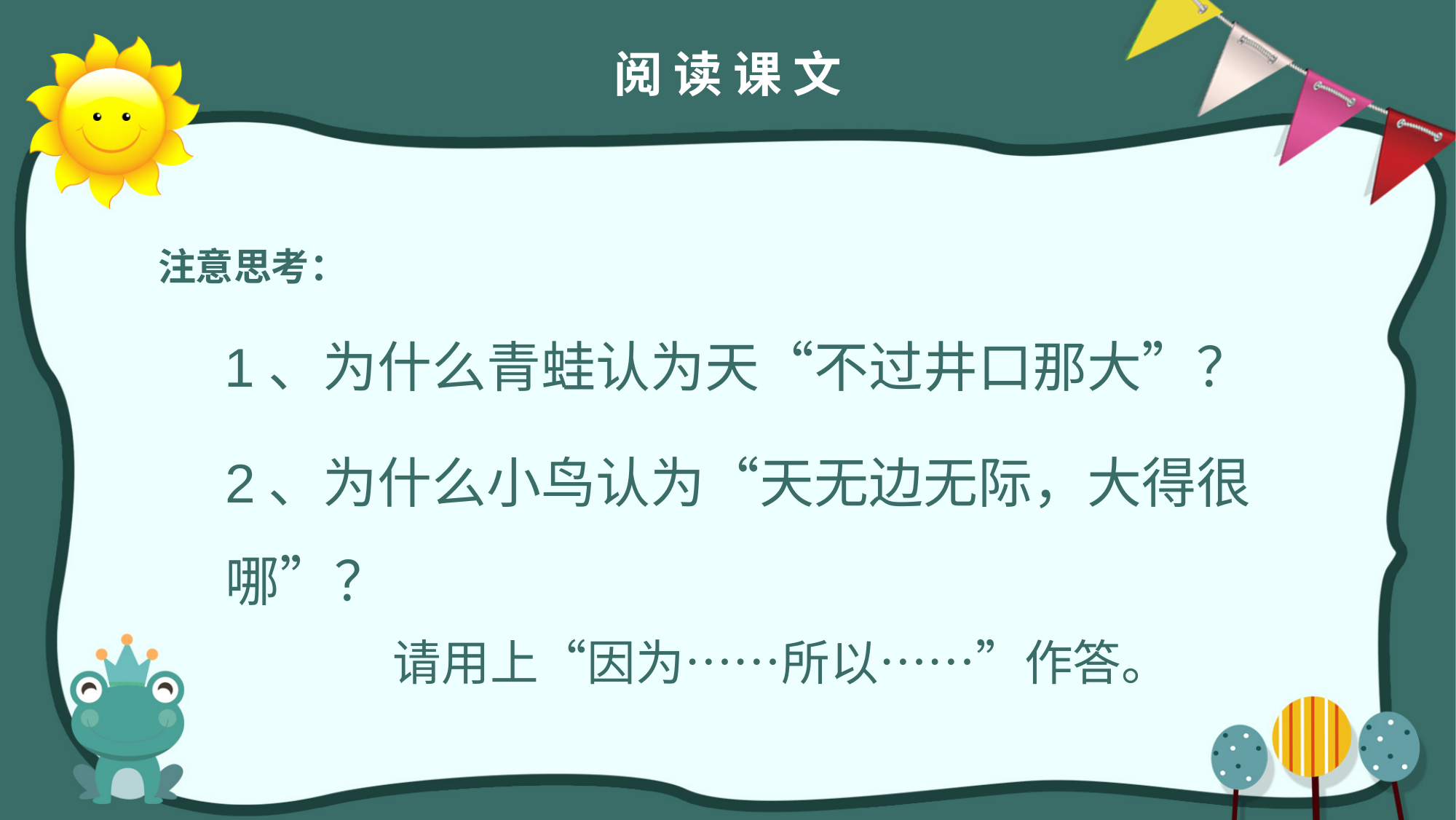

阅 读 课 文
注意思考：
1、为什么青蛙认为天“不过井口那大”？
2、为什么小鸟认为“天无边无际，大得很哪”？
请用上“因为……所以……”作答。